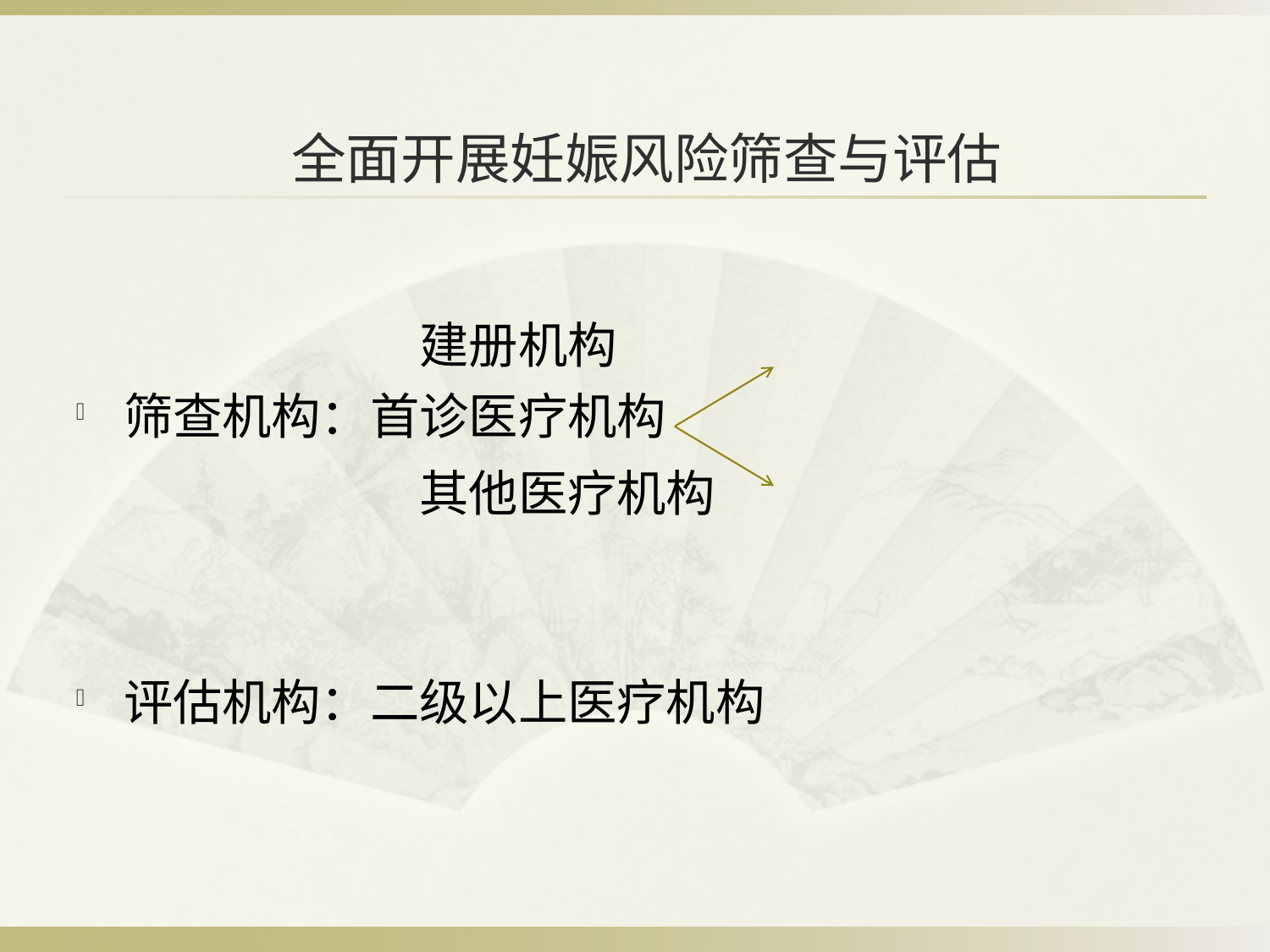

# 全面开展妊娠风险筛查与评估

                          建册机构
筛查机构：首诊医疗机构
                          其他医疗机构

评估机构：二级以上医疗机构